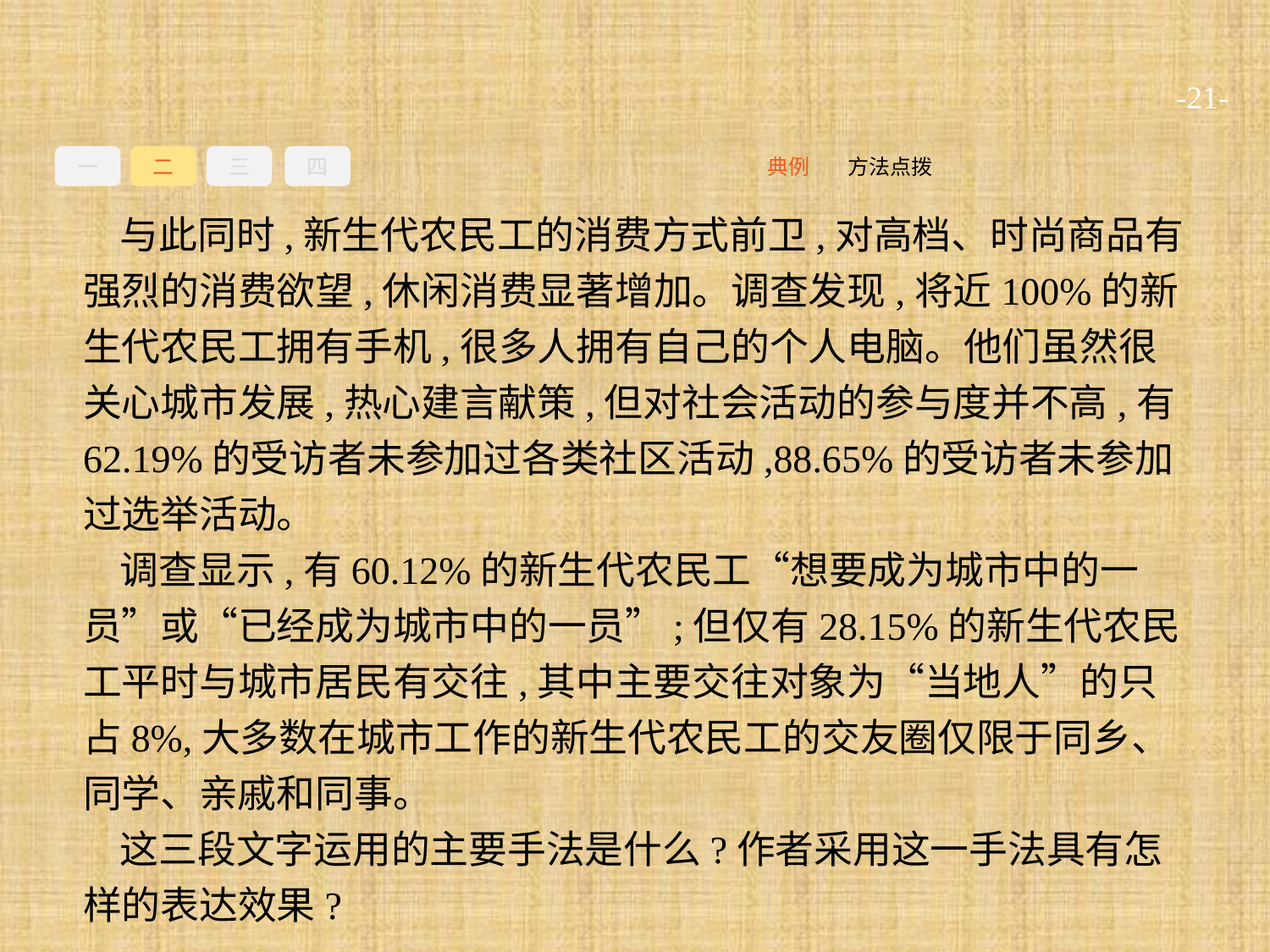

-21-
一
二
三
四
方法点拨
典例
与此同时,新生代农民工的消费方式前卫,对高档、时尚商品有强烈的消费欲望,休闲消费显著增加。调查发现,将近100%的新生代农民工拥有手机,很多人拥有自己的个人电脑。他们虽然很关心城市发展,热心建言献策,但对社会活动的参与度并不高,有62.19%的受访者未参加过各类社区活动,88.65%的受访者未参加过选举活动。
调查显示,有60.12%的新生代农民工“想要成为城市中的一员”或“已经成为城市中的一员”;但仅有28.15%的新生代农民工平时与城市居民有交往,其中主要交往对象为“当地人”的只占8%,大多数在城市工作的新生代农民工的交友圈仅限于同乡、同学、亲戚和同事。
这三段文字运用的主要手法是什么?作者采用这一手法具有怎样的表达效果?